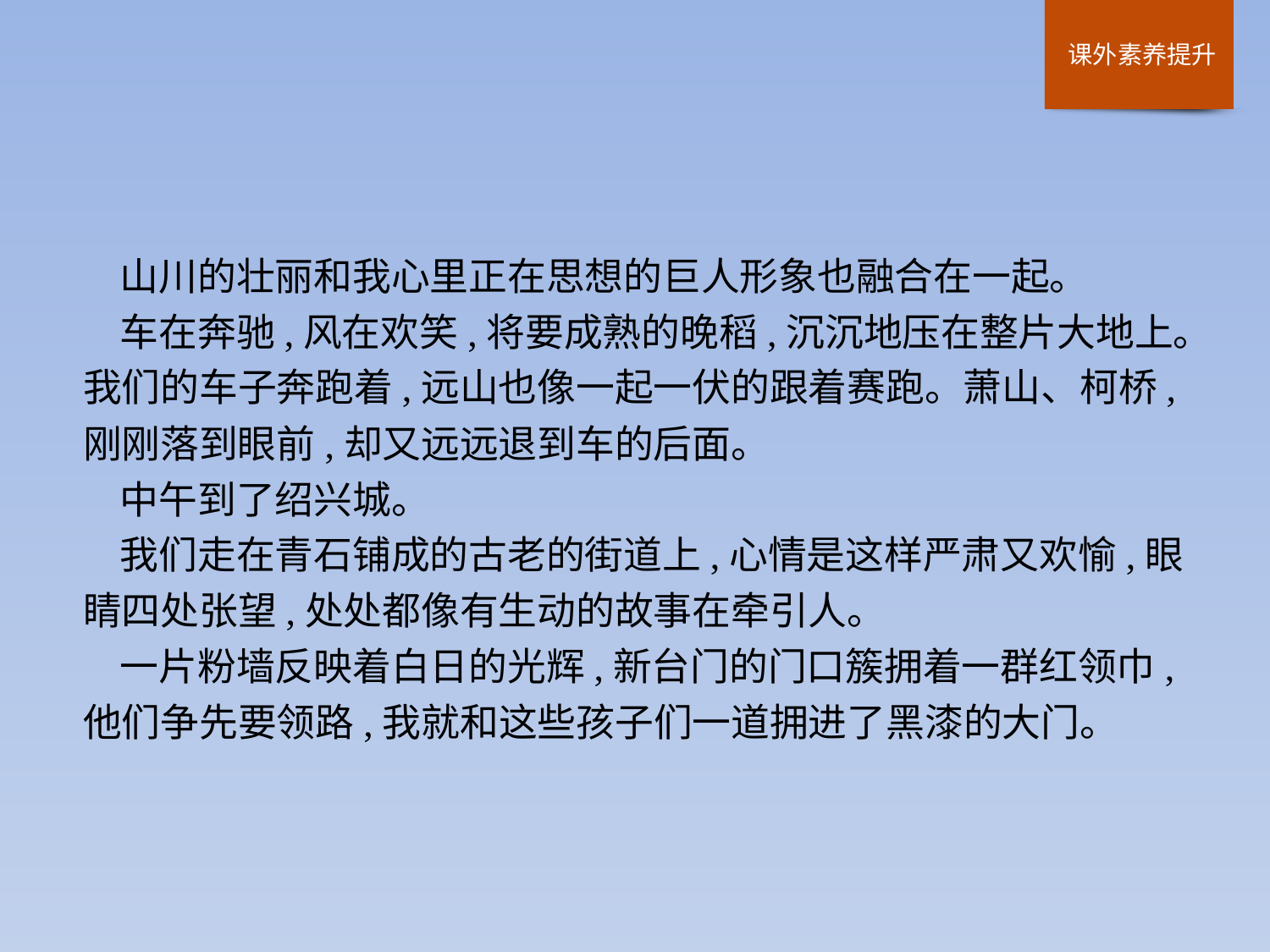

山川的壮丽和我心里正在思想的巨人形象也融合在一起。
车在奔驰,风在欢笑,将要成熟的晚稻,沉沉地压在整片大地上。我们的车子奔跑着,远山也像一起一伏的跟着赛跑。萧山、柯桥,刚刚落到眼前,却又远远退到车的后面。
中午到了绍兴城。
我们走在青石铺成的古老的街道上,心情是这样严肃又欢愉,眼睛四处张望,处处都像有生动的故事在牵引人。
一片粉墙反映着白日的光辉,新台门的门口簇拥着一群红领巾,他们争先要领路,我就和这些孩子们一道拥进了黑漆的大门。